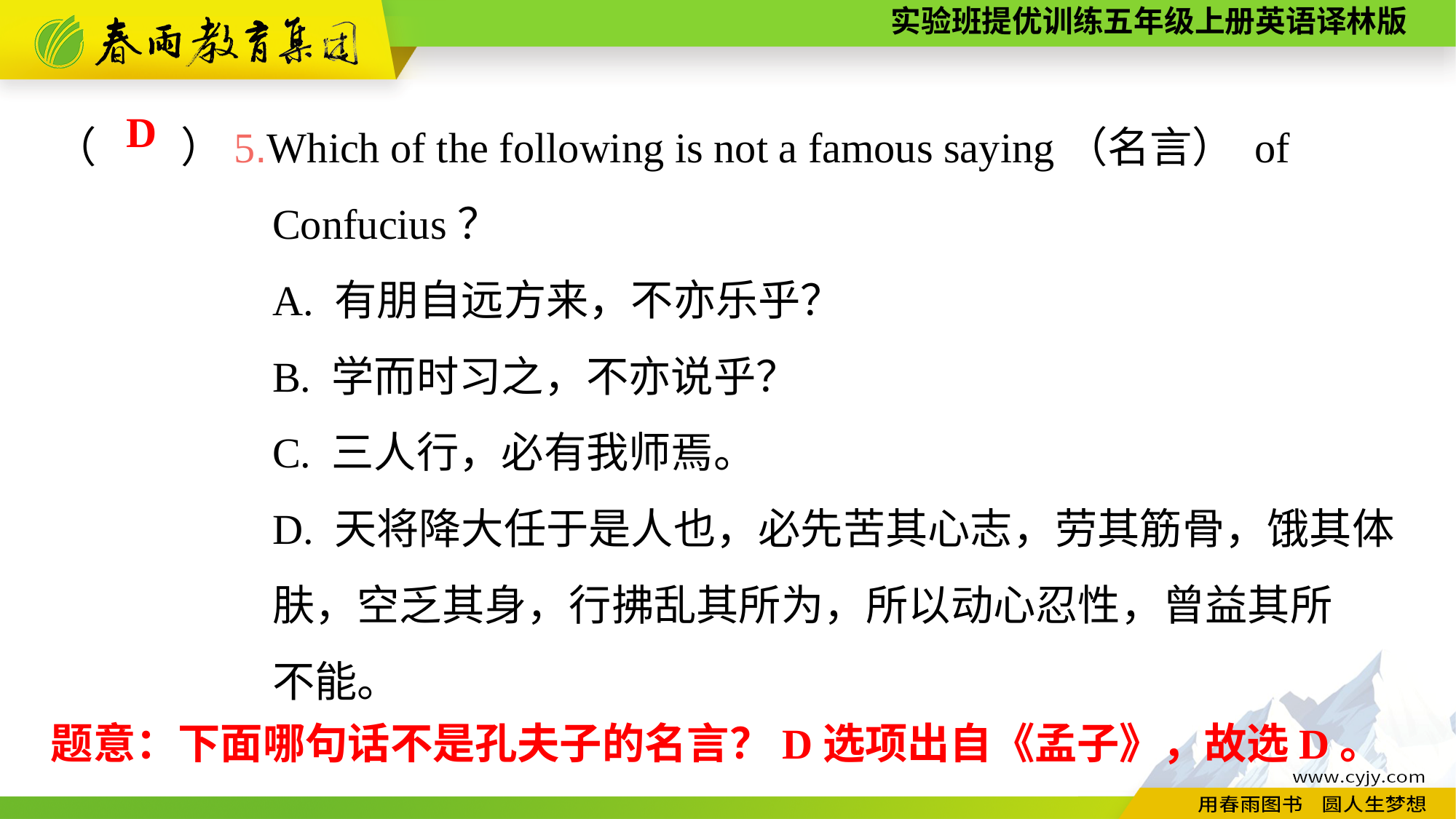

（　　）5.Which of the following is not a famous saying（名言） of
		Confucius？
		A. 有朋自远方来，不亦乐乎？
		B. 学而时习之，不亦说乎？
		C. 三人行，必有我师焉。
		D. 天将降大任于是人也，必先苦其心志，劳其筋骨，饿其体
		肤，空乏其身，行拂乱其所为，所以动心忍性，曾益其所
		不能。
D
题意：下面哪句话不是孔夫子的名言？D选项出自《孟子》，故选D。